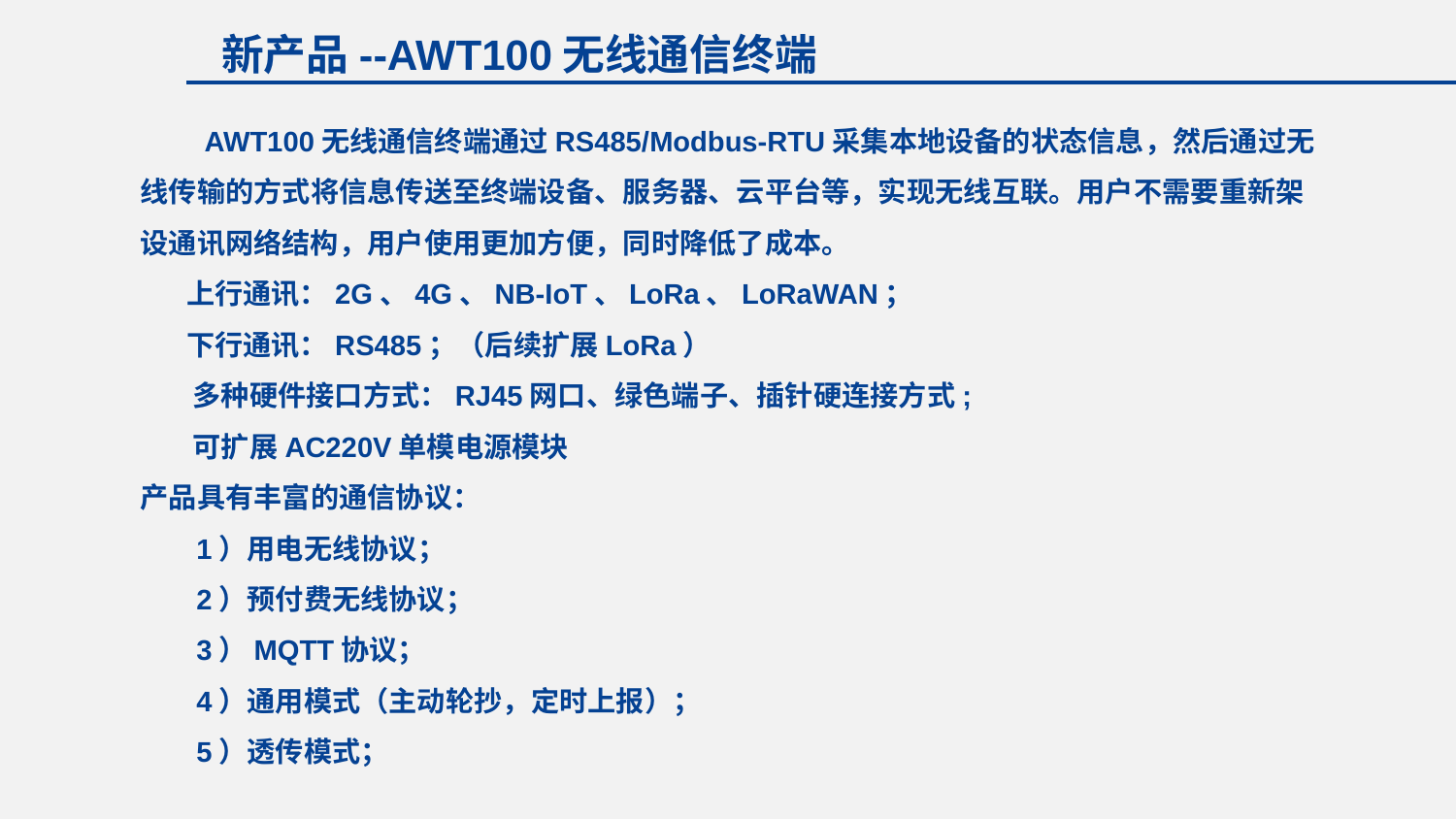

新产品--AWT100无线通信终端
        AWT100无线通信终端通过RS485/Modbus-RTU采集本地设备的状态信息，然后通过无线传输的方式将信息传送至终端设备、服务器、云平台等，实现无线互联。用户不需要重新架设通讯网络结构，用户使用更加方便，同时降低了成本。
      上行通讯：2G、4G、NB-IoT、LoRa、LoRaWAN；
      下行通讯：RS485；（后续扩展LoRa）
       多种硬件接口方式：RJ45网口、绿色端子、插针硬连接方式;
       可扩展AC220V单模电源模块
产品具有丰富的通信协议：
       1）用电无线协议；
       2）预付费无线协议；
       3）MQTT协议；
       4）通用模式（主动轮抄，定时上报）；
       5）透传模式；